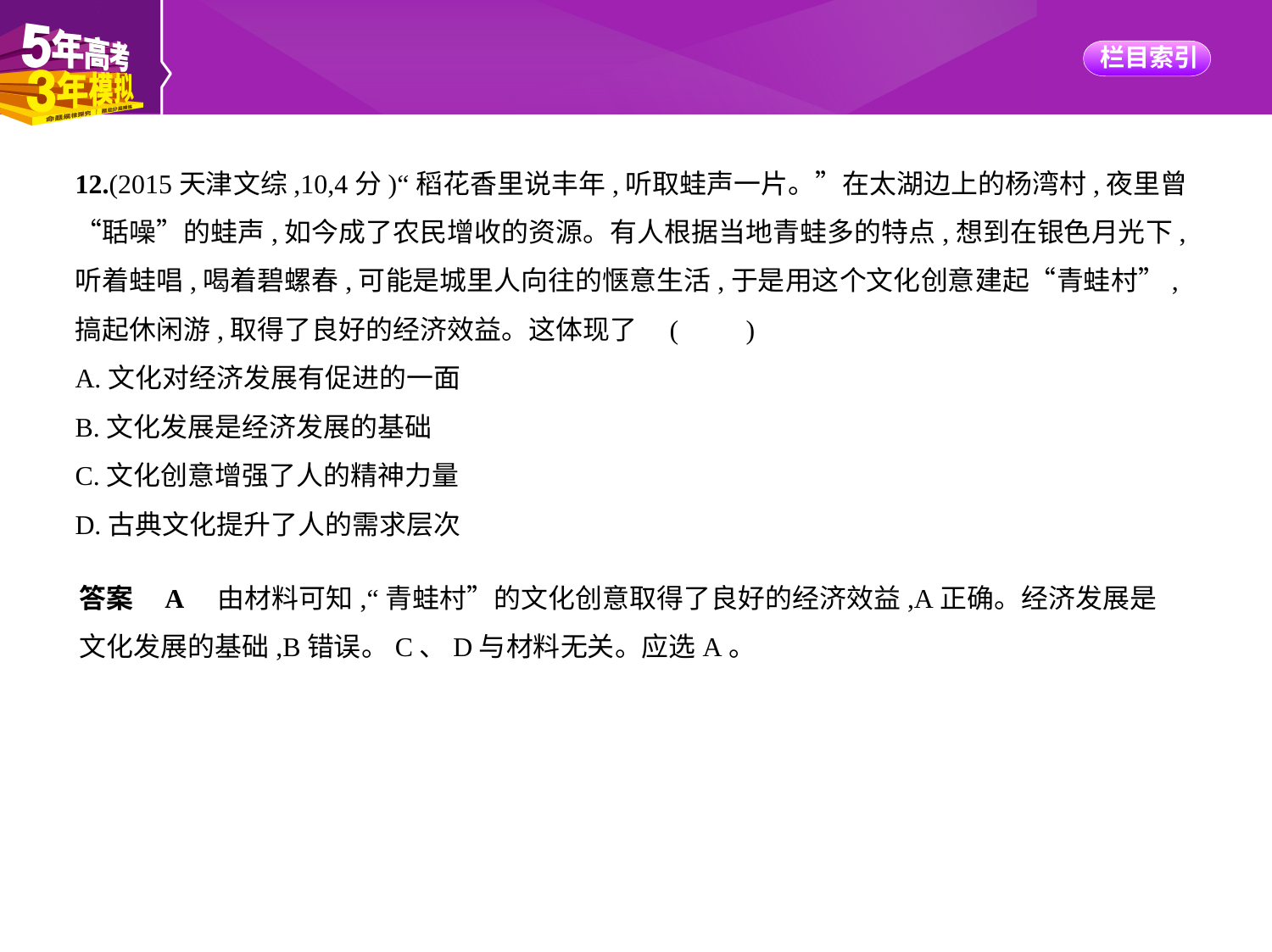

12.(2015天津文综,10,4分)“稻花香里说丰年,听取蛙声一片。”在太湖边上的杨湾村,夜里曾
“聒噪”的蛙声,如今成了农民增收的资源。有人根据当地青蛙多的特点,想到在银色月光下,
听着蛙唱,喝着碧螺春,可能是城里人向往的惬意生活,于是用这个文化创意建起“青蛙村”,
搞起休闲游,取得了良好的经济效益。这体现了 (　　)
A.文化对经济发展有促进的一面
B.文化发展是经济发展的基础
C.文化创意增强了人的精神力量
D.古典文化提升了人的需求层次
答案    A　由材料可知,“青蛙村”的文化创意取得了良好的经济效益,A正确。经济发展是
文化发展的基础,B错误。C、D与材料无关。应选A。